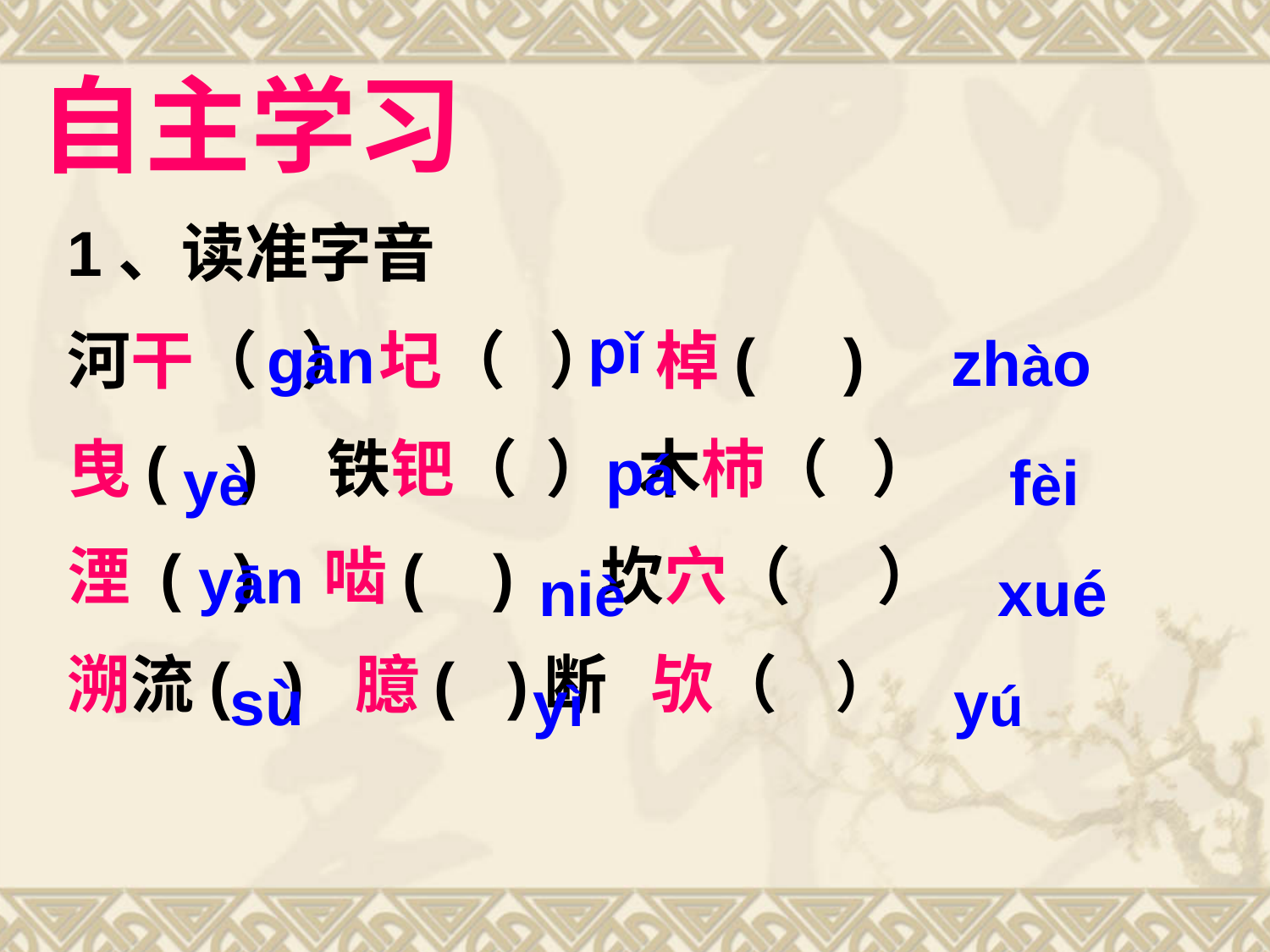

自主学习
1、读准字音
河干（   ） 圮（   ）   棹(     )
曳(    )   铁钯（  ）  木杮（   ）
湮 (   )   啮(    )    坎穴（      ）
溯流(   )  臆(   )断   欤（    ）
pǐ
gān
zhào
pá
yè
fèi
yān
niè
xué
sù
yì
yú